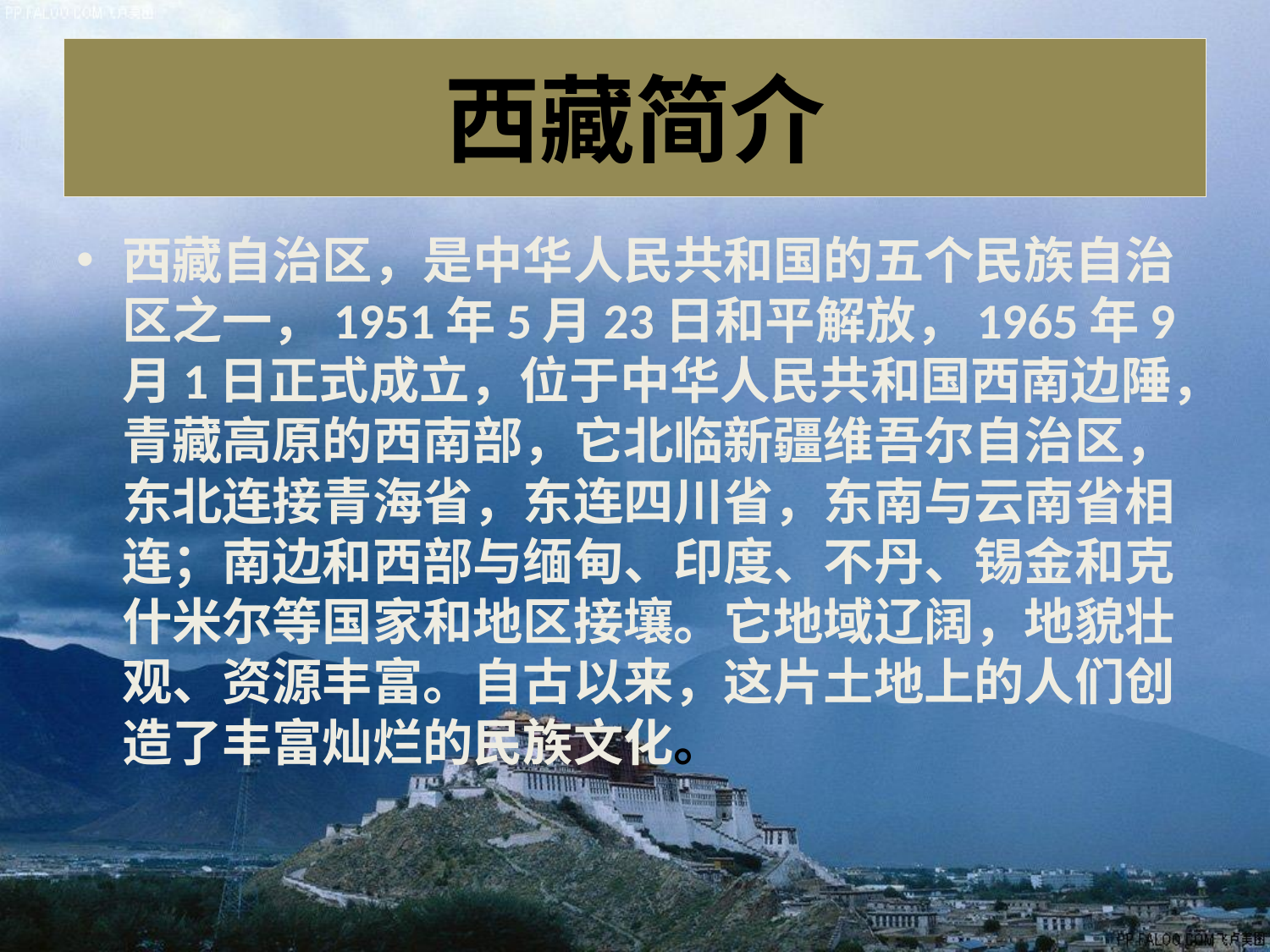

# 西藏简介
西藏自治区，是中华人民共和国的五个民族自治区之一，1951年5月23日和平解放，1965年9月1日正式成立，位于中华人民共和国西南边陲，青藏高原的西南部，它北临新疆维吾尔自治区，东北连接青海省，东连四川省，东南与云南省相连；南边和西部与缅甸、印度、不丹、锡金和克什米尔等国家和地区接壤。它地域辽阔，地貌壮观、资源丰富。自古以来，这片土地上的人们创造了丰富灿烂的民族文化。